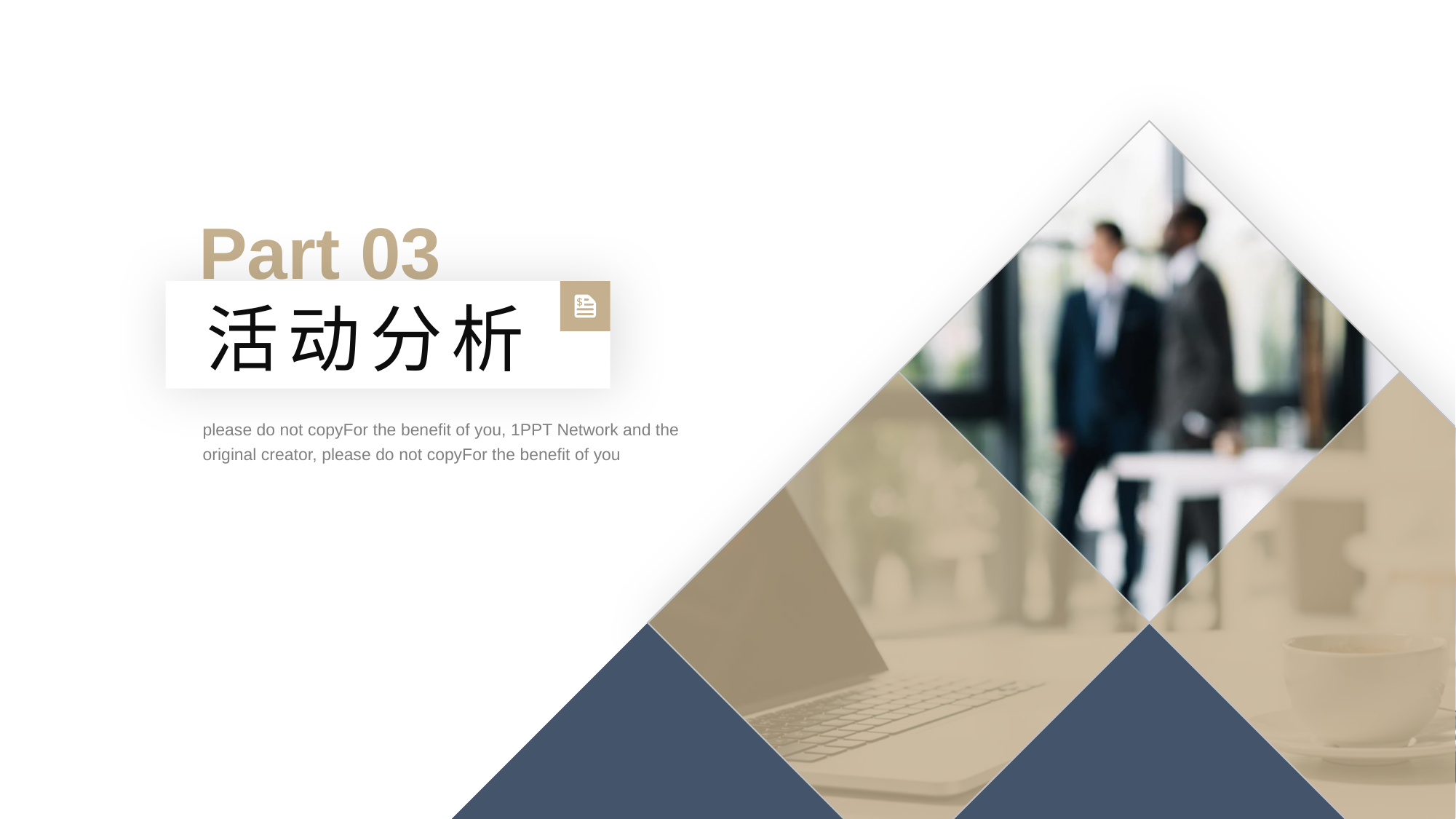

Part 03

活动分析
please do not copyFor the benefit of you, 1PPT Network and the original creator, please do not copyFor the benefit of you